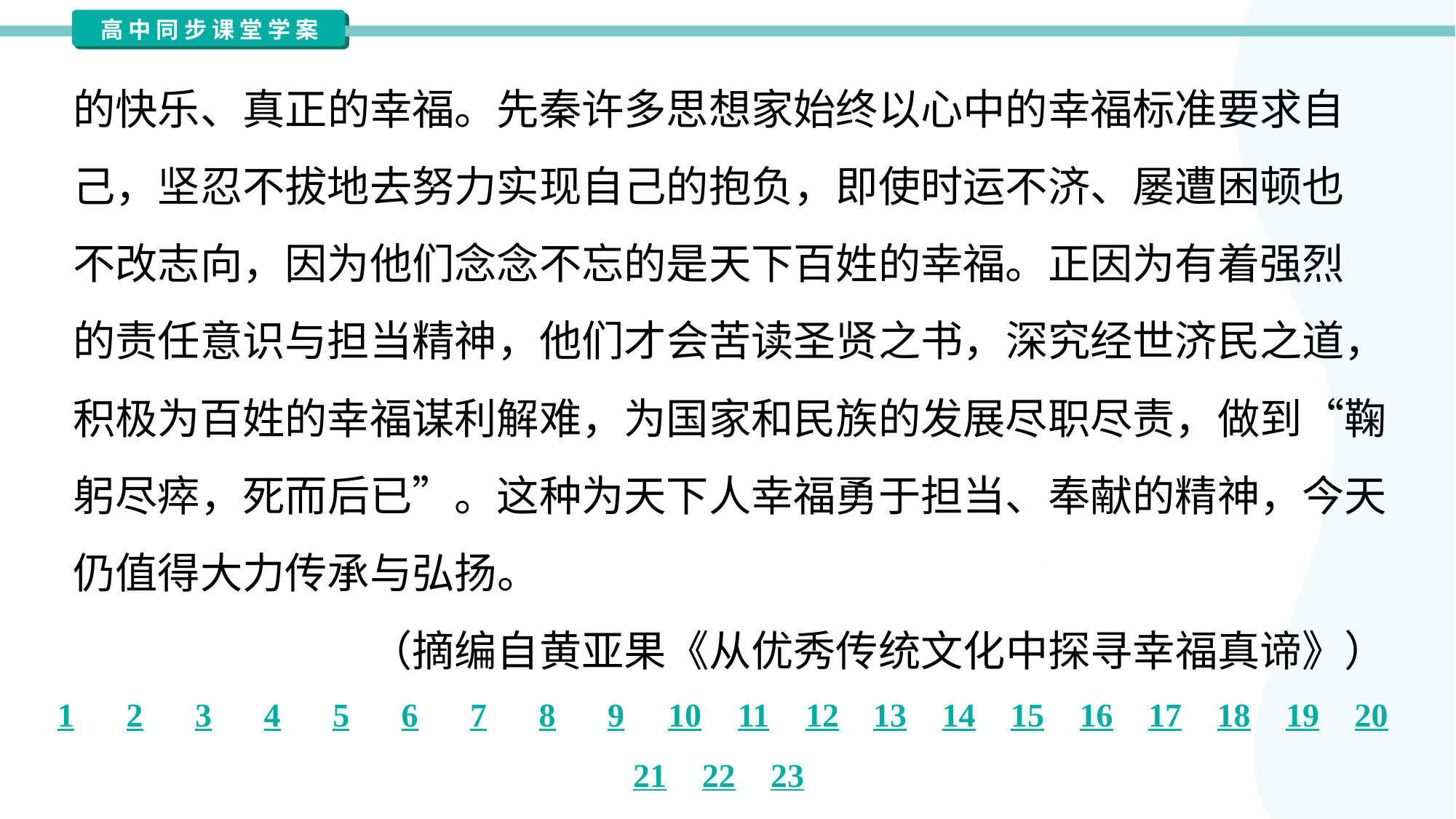

的快乐、真正的幸福。先秦许多思想家始终以心中的幸福标准要求自
己，坚忍不拔地去努力实现自己的抱负，即使时运不济、屡遭困顿也
不改志向，因为他们念念不忘的是天下百姓的幸福。正因为有着强烈
的责任意识与担当精神，他们才会苦读圣贤之书，深究经世济民之道，
积极为百姓的幸福谋利解难，为国家和民族的发展尽职尽责，做到“鞠
躬尽瘁，死而后已”。这种为天下人幸福勇于担当、奉献的精神，今天
仍值得大力传承与弘扬。
（摘编自黄亚果《从优秀传统文化中探寻幸福真谛》）